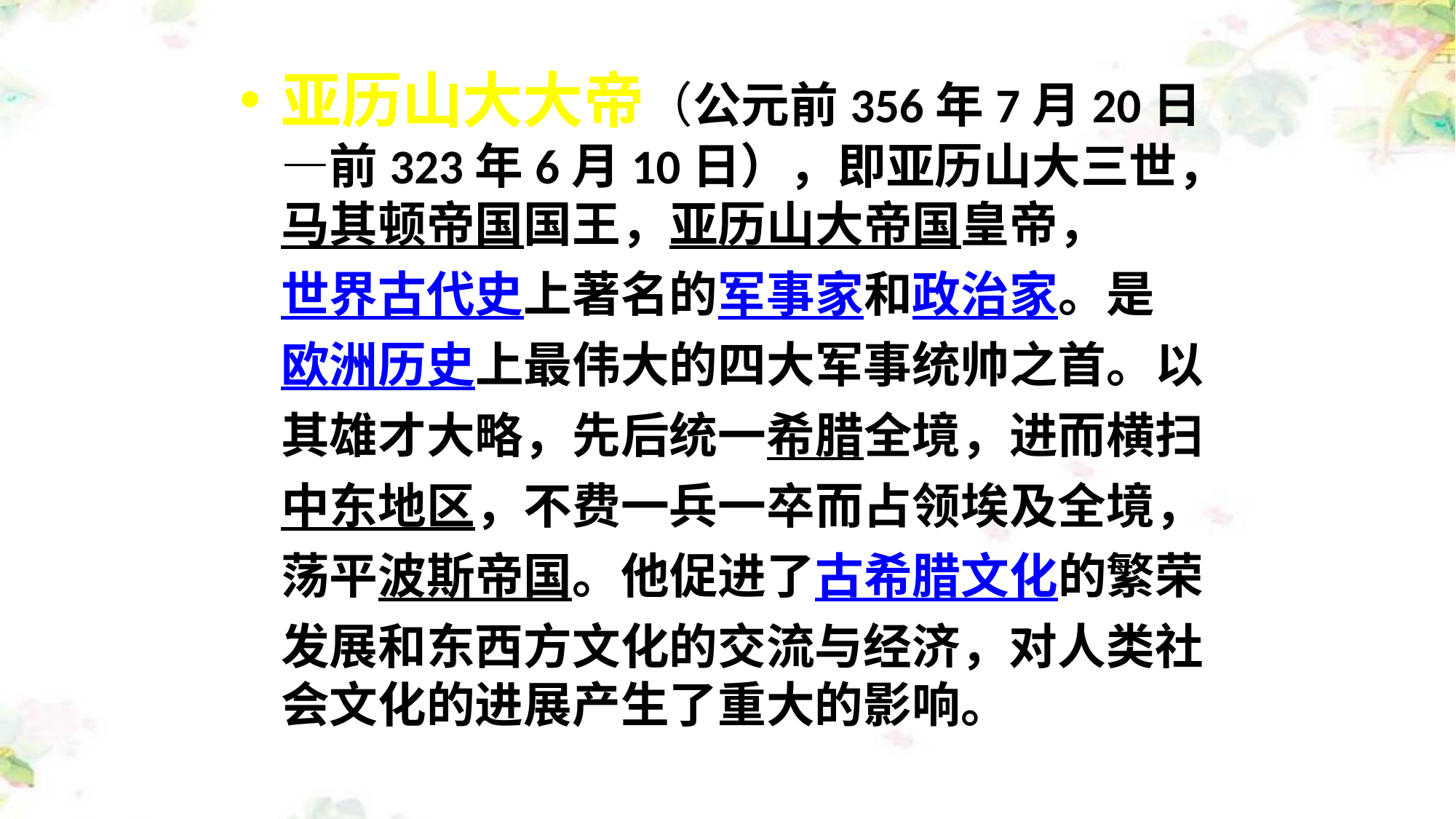

亚历山大大帝（公元前356年7月20日—前323年6月10日），即亚历山大三世，马其顿帝国国王，亚历山大帝国皇帝，世界古代史上著名的军事家和政治家。是欧洲历史上最伟大的四大军事统帅之首。以其雄才大略，先后统一希腊全境，进而横扫中东地区，不费一兵一卒而占领埃及全境，荡平波斯帝国。他促进了古希腊文化的繁荣发展和东西方文化的交流与经济，对人类社会文化的进展产生了重大的影响。